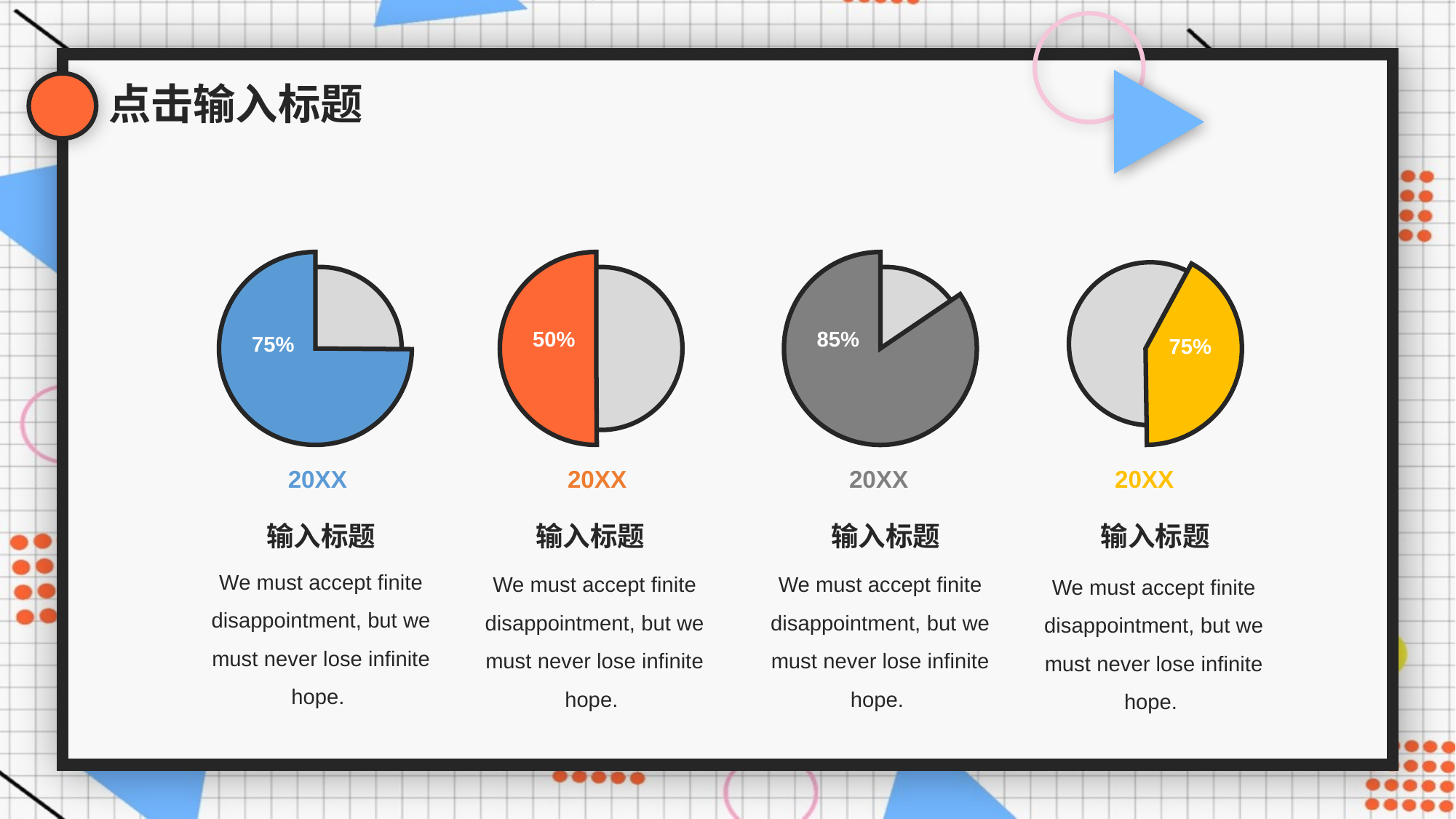

点击输入标题

75%

50%

85%

75%
20XX
20XX
20XX
20XX
输入标题
输入标题
输入标题
输入标题
We must accept finite disappointment, but we must never lose infinite hope.
We must accept finite disappointment, but we must never lose infinite hope.
We must accept finite disappointment, but we must never lose infinite hope.
We must accept finite disappointment, but we must never lose infinite hope.